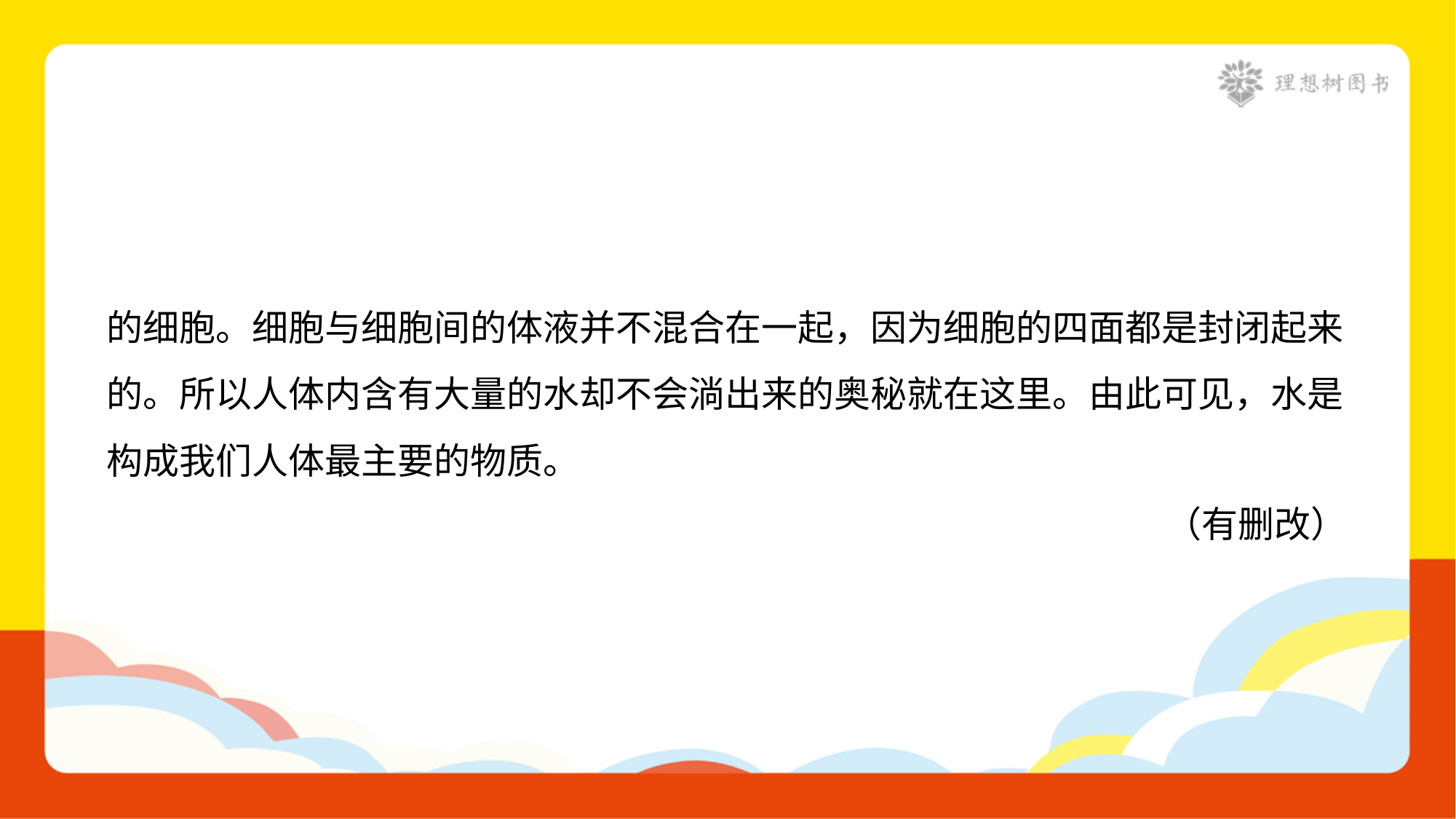

的细胞。细胞与细胞间的体液并不混合在一起，因为细胞的四面都是封闭起来
的。所以人体内含有大量的水却不会淌出来的奥秘就在这里。由此可见，水是
构成我们人体最主要的物质。
（有删改）